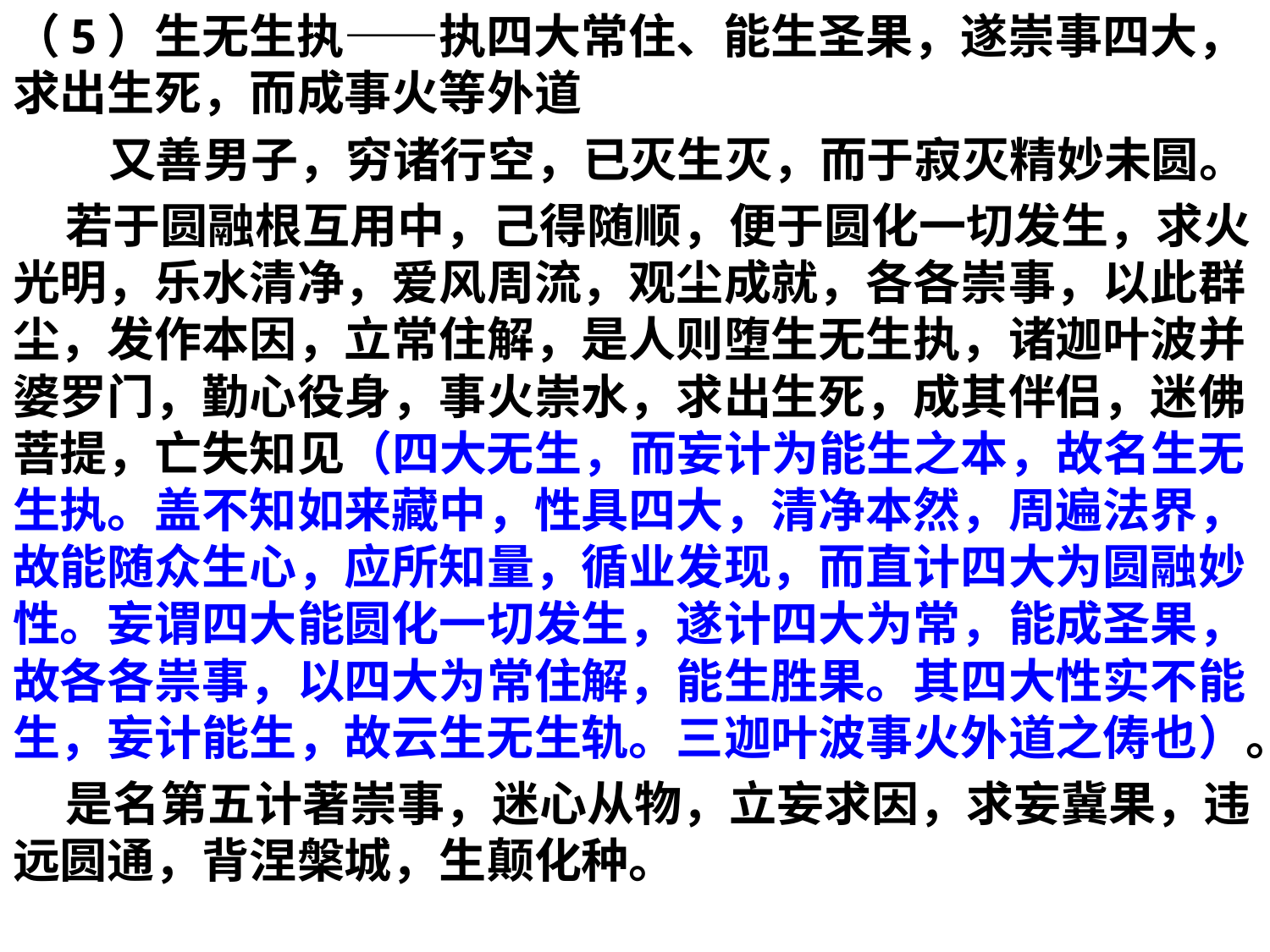

（5）生无生执——执四大常住、能生圣果，遂崇事四大，求出生死，而成事火等外道
        又善男子，穷诸行空，已灭生灭，而于寂灭精妙未圆。
    若于圆融根互用中，己得随顺，便于圆化一切发生，求火光明，乐水清净，爱风周流，观尘成就，各各崇事，以此群尘，发作本因，立常住解，是人则堕生无生执，诸迦叶波并婆罗门，勤心役身，事火崇水，求出生死，成其伴侣，迷佛菩提，亡失知见（四大无生，而妄计为能生之本，故名生无生执。盖不知如来藏中，性具四大，清净本然，周遍法界，故能随众生心，应所知量，循业发现，而直计四大为圆融妙性。妄谓四大能圆化一切发生，遂计四大为常，能成圣果，故各各祟事，以四大为常住解，能生胜果。其四大性实不能生，妄计能生，故云生无生轨。三迦叶波事火外道之俦也）。
    是名第五计著崇事，迷心从物，立妄求因，求妄冀果，违远圆通，背涅槃城，生颠化种。